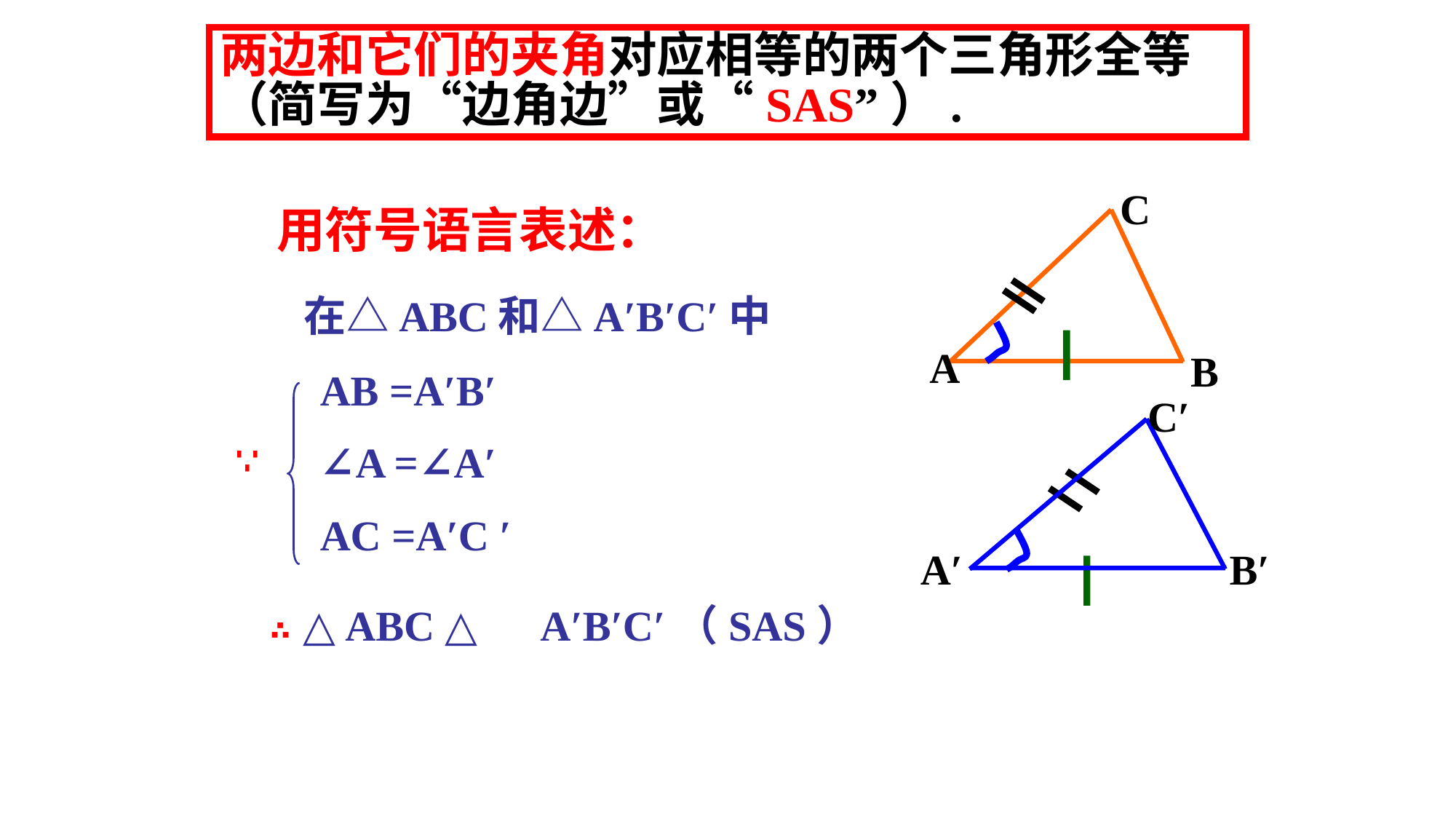

两边和它们的夹角对应相等的两个三角形全等（简写为“边角边”或“SAS”）.
C

A
B

用符号语言表述：
在△ABC和△A′B′C′中
AB =A′B′
∠A =∠A′
AC =A′C ′

C′

A′
B′
∵

∴ △ABC ≌ △A′B′C′（SAS）